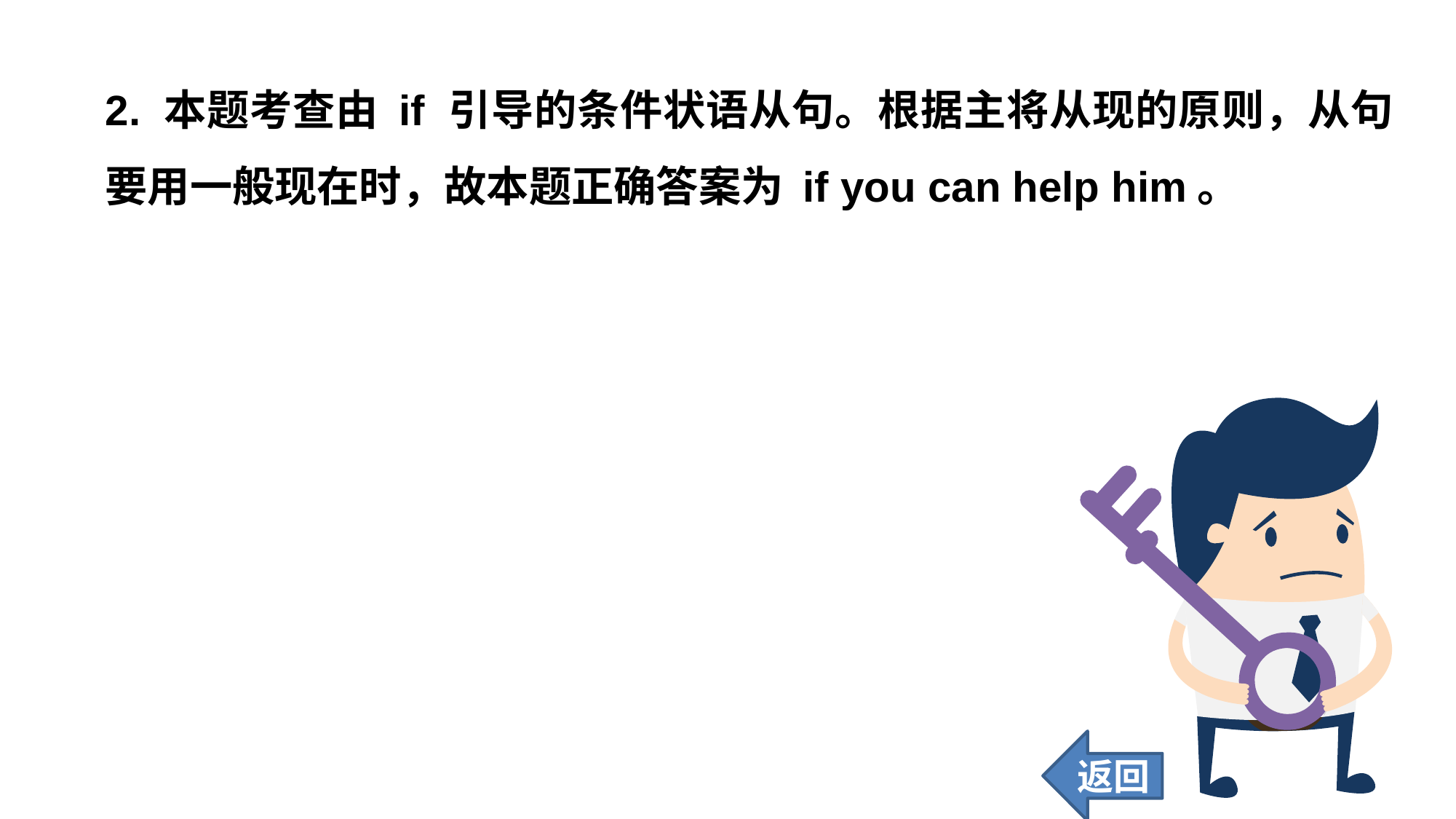

2. 本题考查由 if 引导的条件状语从句。根据主将从现的原则，从句要用一般现在时，故本题正确答案为 if you can help him。

返回
140